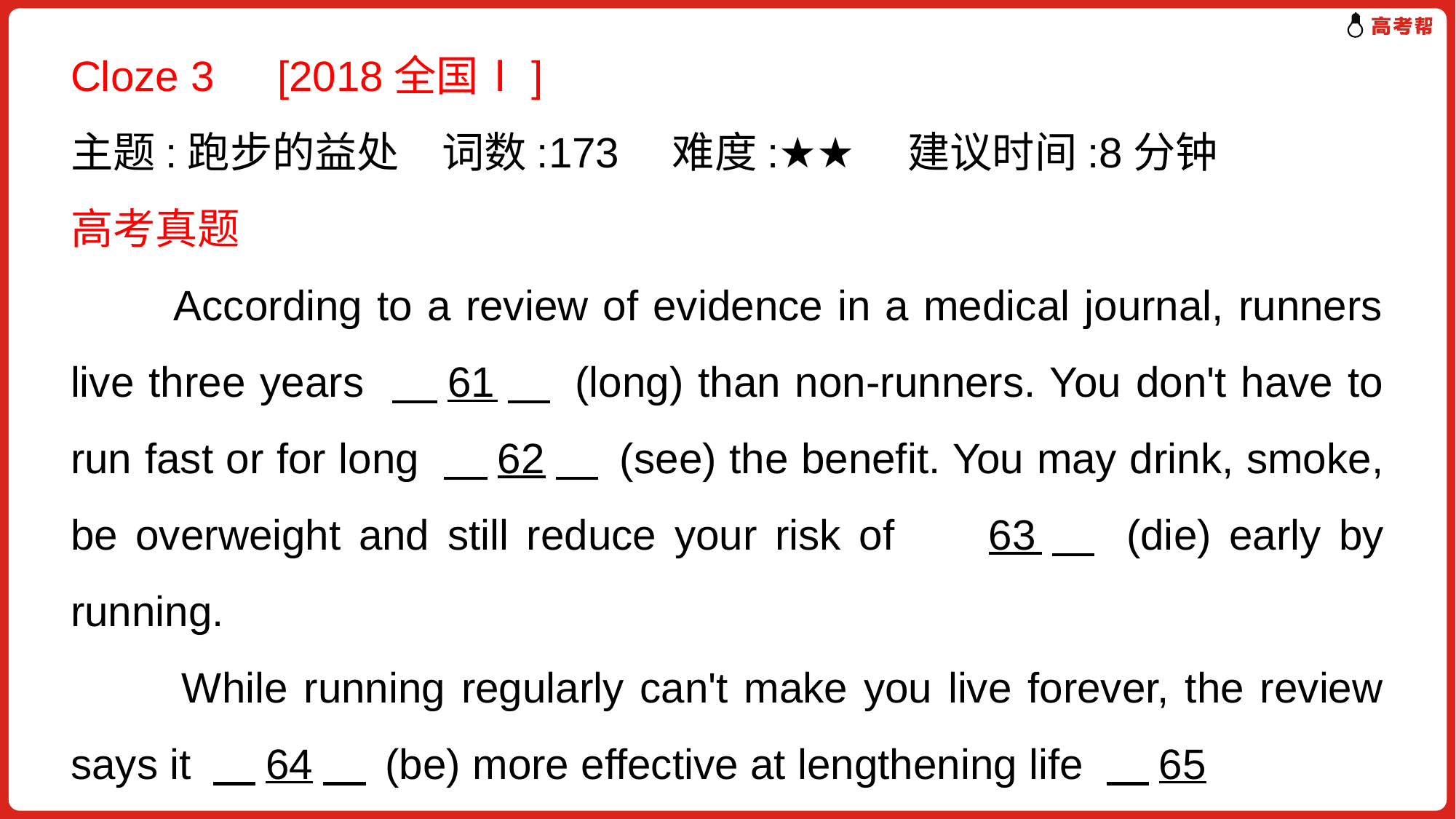

Cloze 3　[2018全国Ⅰ]
主题:跑步的益处　词数:173　难度:★★　建议时间:8分钟
高考真题
       According to a review of evidence in a medical journal, runners live three years 　61　 (long) than non-runners. You don't have to run fast or for long 　62　 (see) the benefit. You may drink, smoke, be overweight and still reduce your risk of 　63　 (die) early by running.
       While running regularly can't make you live forever, the review says it 　64　 (be) more effective at lengthening life 　65